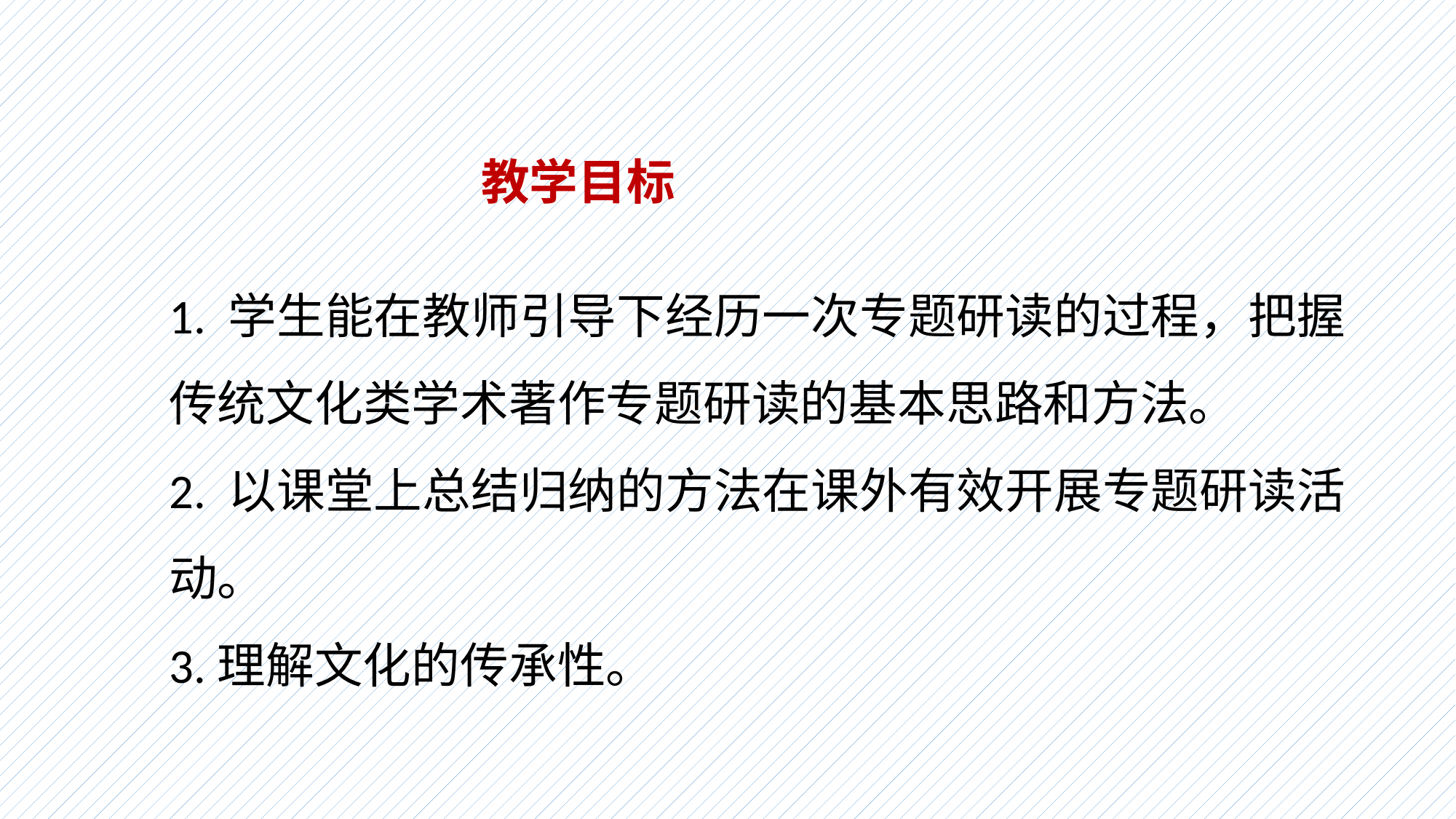

教学目标
# 1. 学生能在教师引导下经历一次专题研读的过程，把握传统文化类学术著作专题研读的基本思路和方法。 2. 以课堂上总结归纳的方法在课外有效开展专题研读活动。 3.理解文化的传承性。